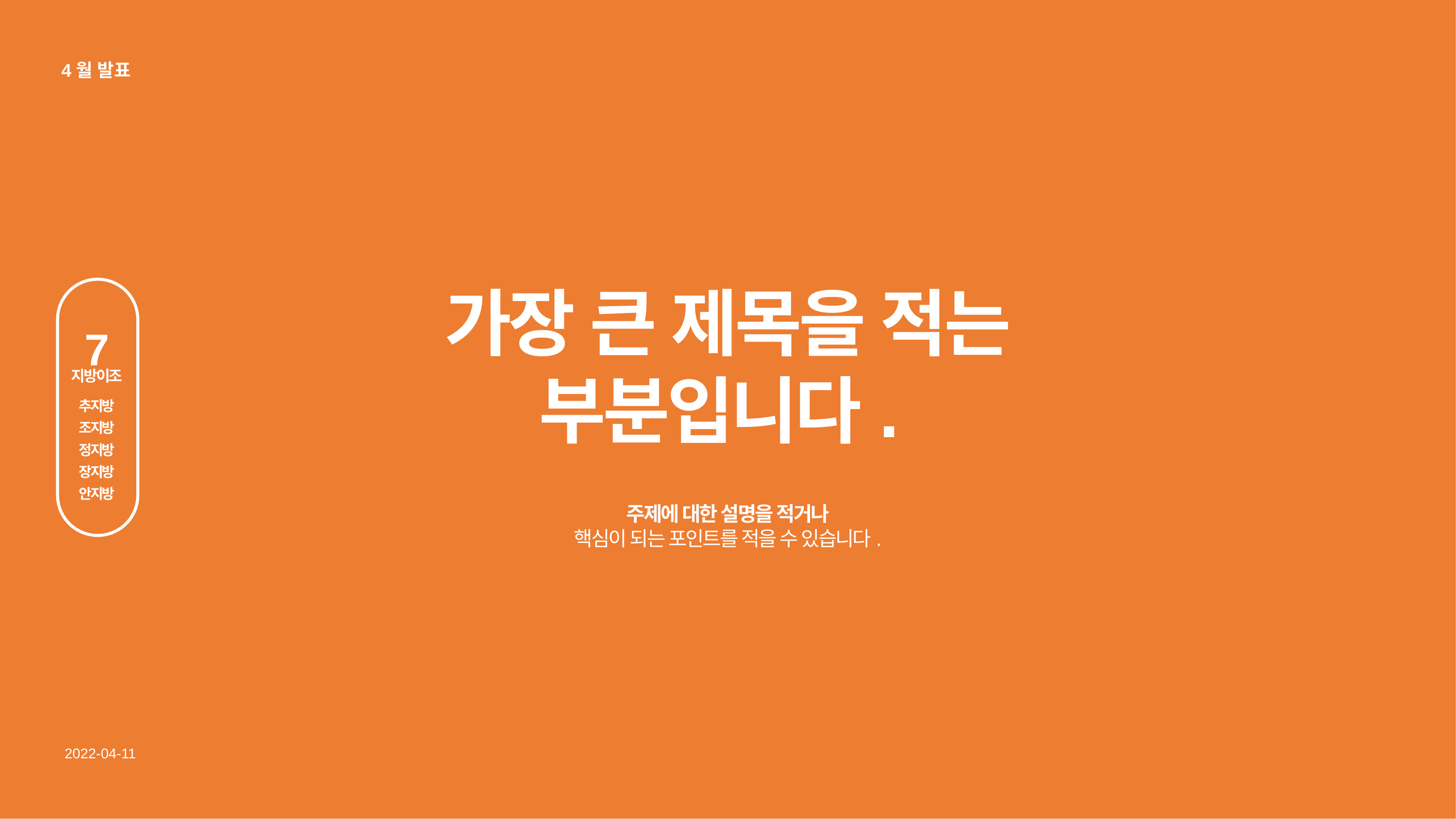

4월 발표
가장 큰 제목을 적는
부분입니다.

7
지방이조
추지방
조지방
정지방
장지방
안지방
주제에 대한 설명을 적거나
핵심이 되는 포인트를 적을 수 있습니다.
2022-04-11